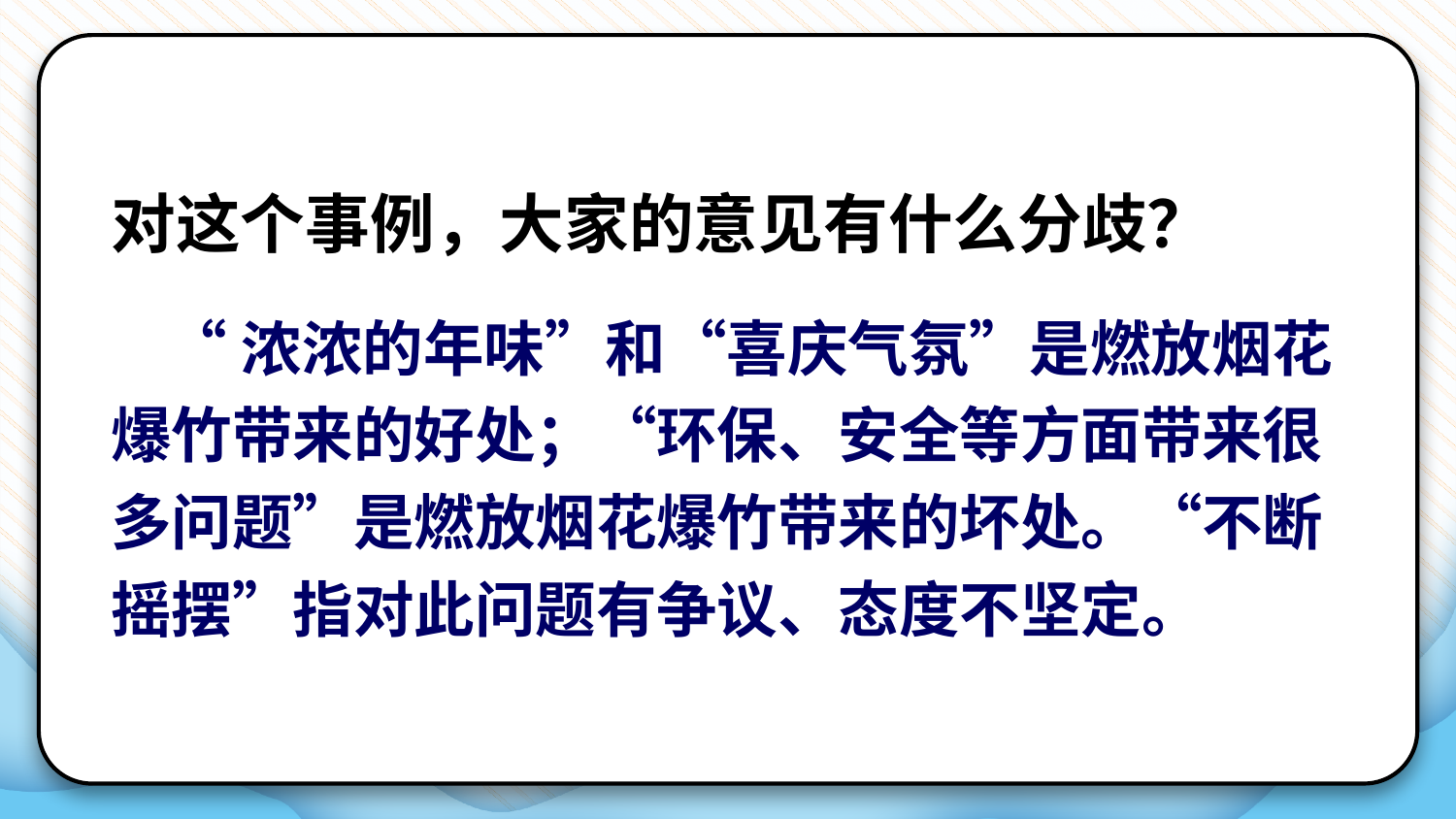

对这个事例，大家的意见有什么分歧？
    “浓浓的年味”和“喜庆气氛”是燃放烟花爆竹带来的好处；“环保、安全等方面带来很多问题”是燃放烟花爆竹带来的坏处。“不断摇摆”指对此问题有争议、态度不坚定。